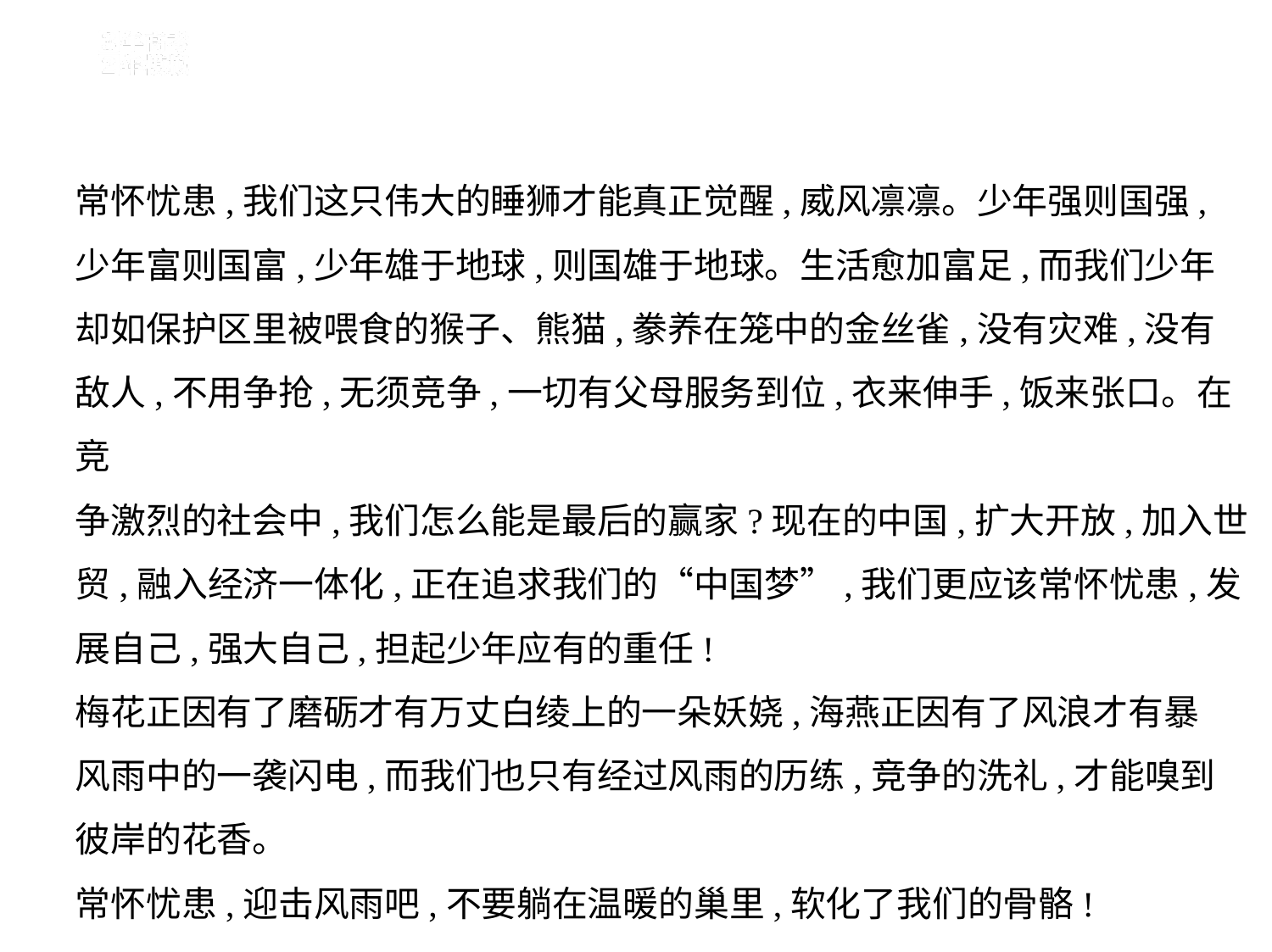

常怀忧患,我们这只伟大的睡狮才能真正觉醒,威风凛凛。少年强则国强,
少年富则国富,少年雄于地球,则国雄于地球。生活愈加富足,而我们少年
却如保护区里被喂食的猴子、熊猫,豢养在笼中的金丝雀,没有灾难,没有
敌人,不用争抢,无须竞争,一切有父母服务到位,衣来伸手,饭来张口。在竞
争激烈的社会中,我们怎么能是最后的赢家?现在的中国,扩大开放,加入世
贸,融入经济一体化,正在追求我们的“中国梦”,我们更应该常怀忧患,发
展自己,强大自己,担起少年应有的重任!
梅花正因有了磨砺才有万丈白绫上的一朵妖娆,海燕正因有了风浪才有暴
风雨中的一袭闪电,而我们也只有经过风雨的历练,竞争的洗礼,才能嗅到
彼岸的花香。
常怀忧患,迎击风雨吧,不要躺在温暖的巢里,软化了我们的骨骼!